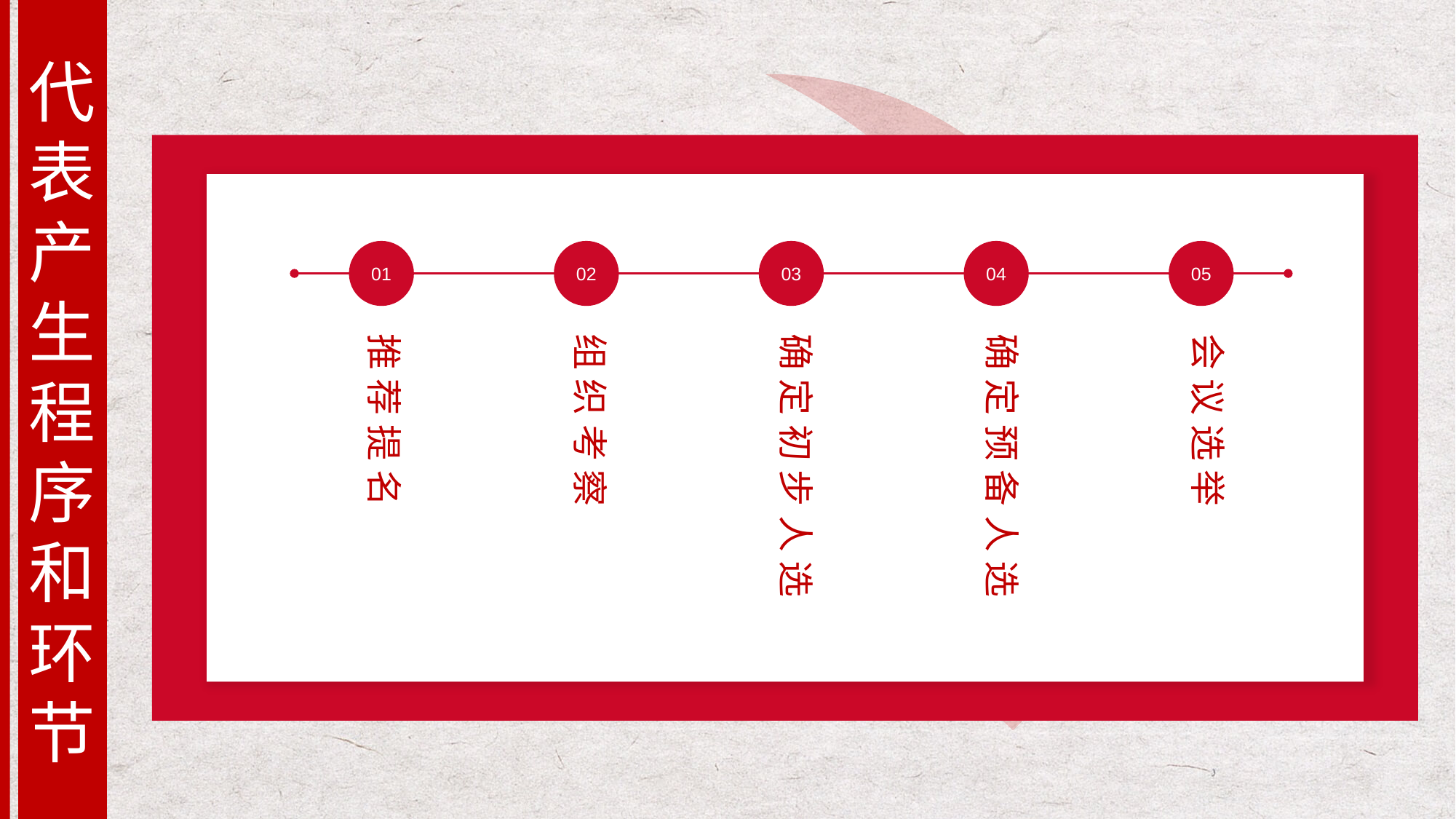

代表产生程序和环节

01
02
03
04
05
确定初步人选
确定预备人选
推荐提名
组织考察
会议选举